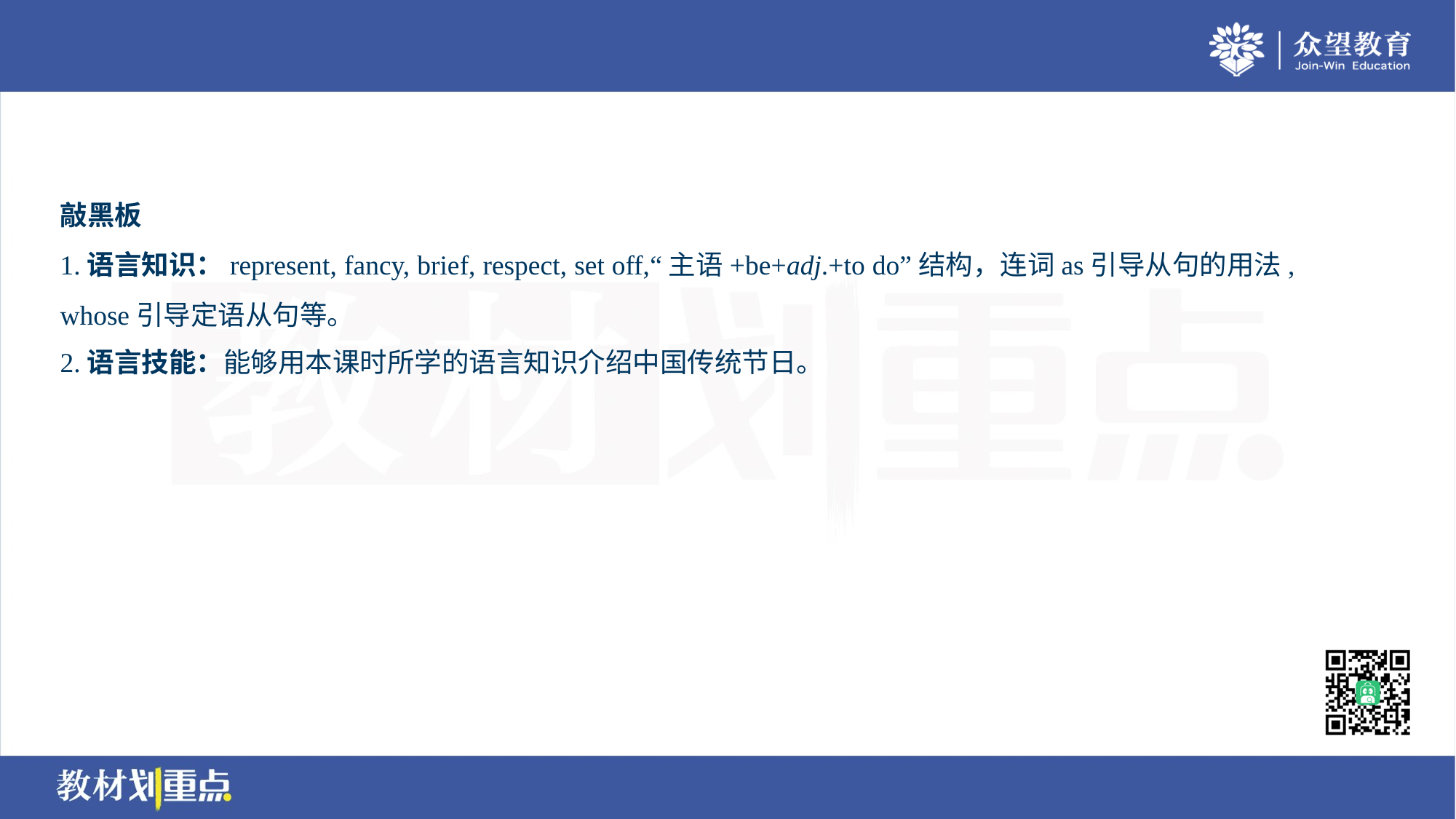

敲黑板
1.语言知识：represent, fancy, brief, respect, set off,“主语+be+adj.+to do”结构，连词as引导从句的用法,
whose引导定语从句等。
2.语言技能：能够用本课时所学的语言知识介绍中国传统节日。